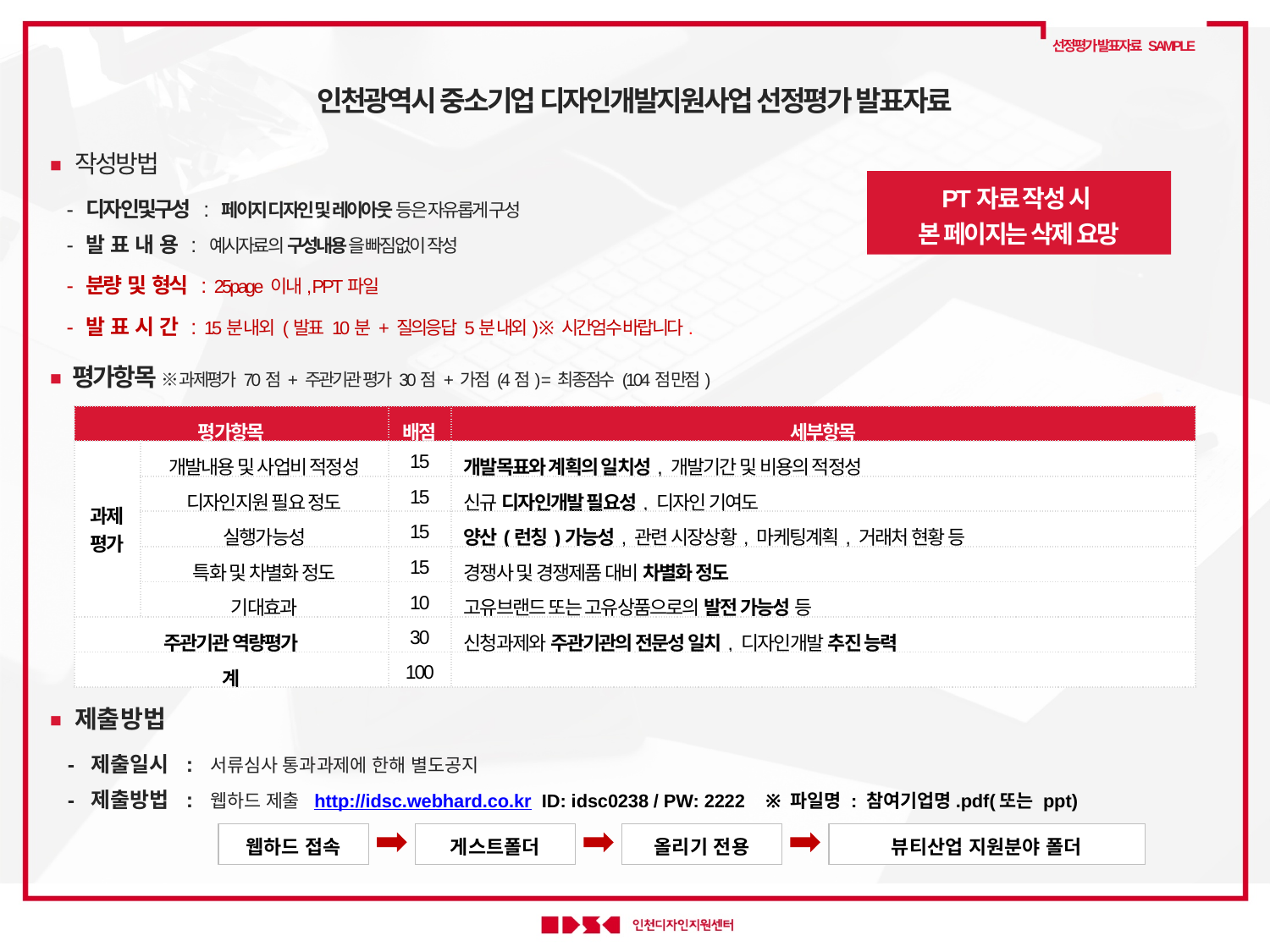

선정평가 발표자료 SAMPLE
인천광역시 중소기업 디자인개발지원사업 선정평가 발표자료
◾ 작성방법
    -  디자인및구성  :  페이지 디자인 및 레이아웃 등은 자유롭게 구성
    -  발  표  내  용  :  예시자료의 구성내용을 빠짐없이 작성
    -  분량  및  형식  :  25page 이내, PPT파일
    -  발  표  시  간  :  15분 내외 (발표 10분 + 질의응답 5분 내외) ※ 시간엄수 바랍니다.
PT자료 작성 시
본 페이지는 삭제 요망
◾ 평가항목 ※ 과제평가 70점 + 주관기관 평가 30점 + 가점 (4점) = 최종점수 (104점 만점)
| 평가항목 |  | 배점 | 세부항목 |
| --- | --- | --- | --- |
| 과제 평가 | 개발내용 및 사업비 적정성 | 15 | 개발목표와 계획의 일치성, 개발기간 및 비용의 적정성 |
|  | 디자인지원 필요 정도 | 15 | 신규 디자인개발 필요성, 디자인 기여도 |
|  | 실행가능성 | 15 | 양산(런칭)가능성, 관련 시장상황, 마케팅계획, 거래처 현황 등 |
|  | 특화 및 차별화 정도 | 15 | 경쟁사 및 경쟁제품 대비 차별화 정도 |
|  | 기대효과 | 10 | 고유브랜드 또는 고유상품으로의 발전 가능성 등 |
| 주관기관 역량평가 |  | 30 | 신청과제와 주관기관의 전문성 일치, 디자인개발 추진 능력 |
| 계 |  | 100 |  |
◾ 제출방법
   -  제출일시  :  서류심사 통과과제에 한해 별도공지
   -  제출방법  :  웹하드 제출  http://idsc.webhard.co.kr  ID: idsc0238 / PW: 2222    ※ 파일명 : 참여기업명.pdf(또는 ppt)
웹하드 접속
게스트폴더
올리기 전용
뷰티산업 지원분야 폴더